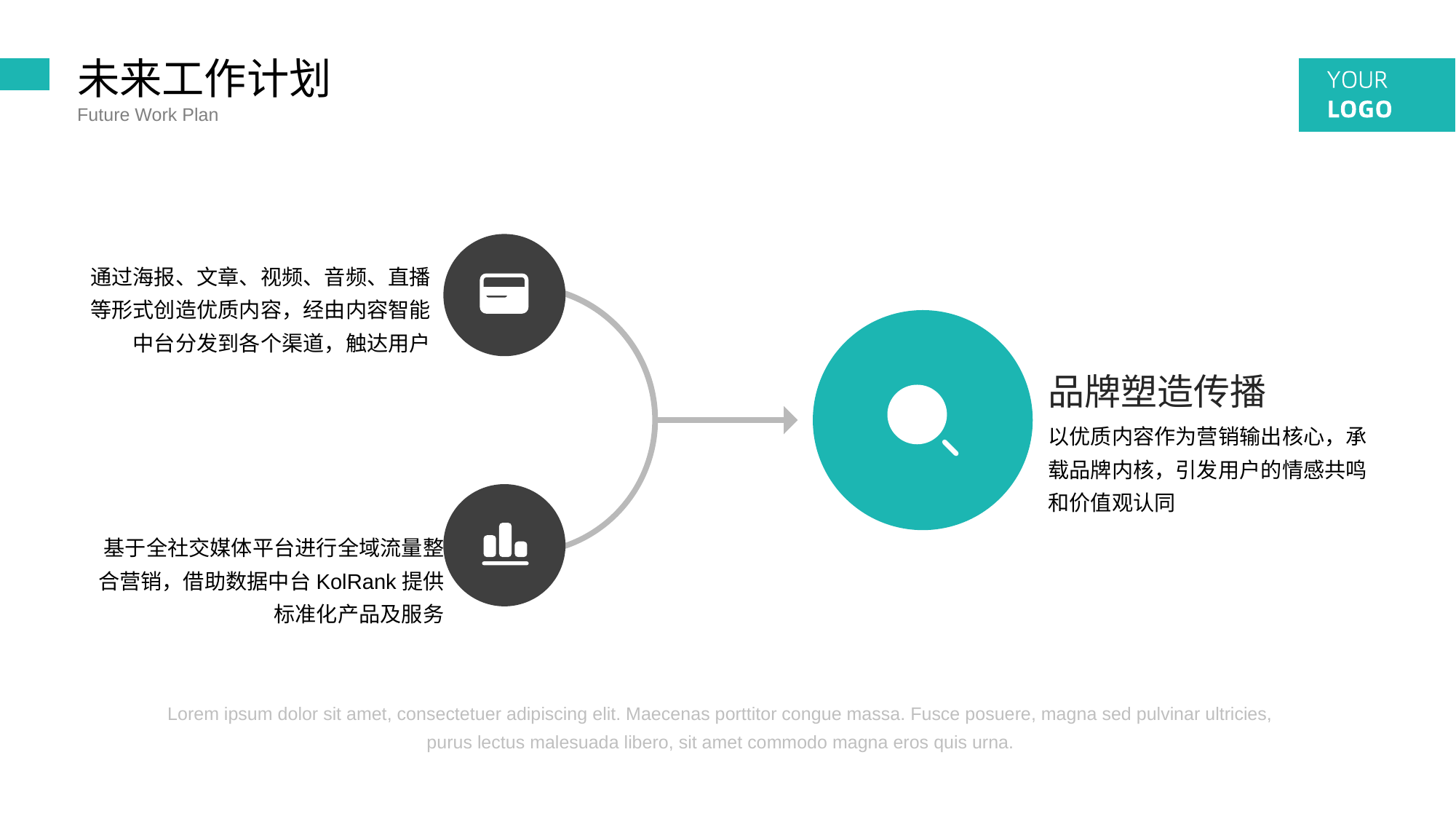

未来工作计划

Future Work Plan

通过海报、文章、视频、音频、直播等形式创造优质内容，经由内容智能中台分发到各个渠道，触达用户

品牌塑造传播

以优质内容作为营销输出核心，承载品牌内核，引发用户的情感共鸣和价值观认同

基于全社交媒体平台进行全域流量整合营销，借助数据中台KolRank提供标准化产品及服务
Lorem ipsum dolor sit amet, consectetuer adipiscing elit. Maecenas porttitor congue massa. Fusce posuere, magna sed pulvinar ultricies, purus lectus malesuada libero, sit amet commodo magna eros quis urna.